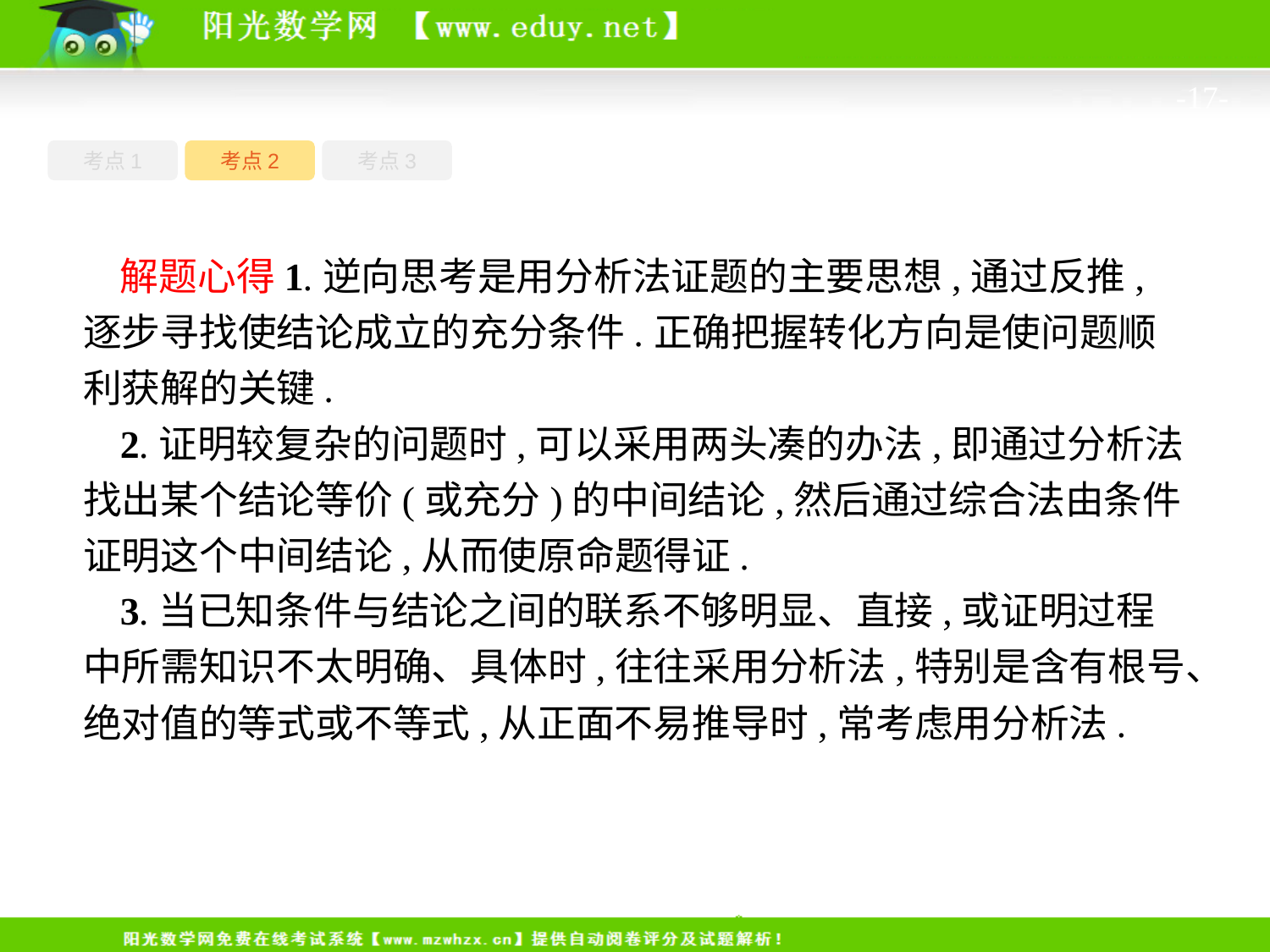

-17-
考点1
考点3
考点2
解题心得1.逆向思考是用分析法证题的主要思想,通过反推,逐步寻找使结论成立的充分条件.正确把握转化方向是使问题顺利获解的关键.
2.证明较复杂的问题时,可以采用两头凑的办法,即通过分析法找出某个结论等价(或充分)的中间结论,然后通过综合法由条件证明这个中间结论,从而使原命题得证.
3.当已知条件与结论之间的联系不够明显、直接,或证明过程中所需知识不太明确、具体时,往往采用分析法,特别是含有根号、绝对值的等式或不等式,从正面不易推导时,常考虑用分析法.